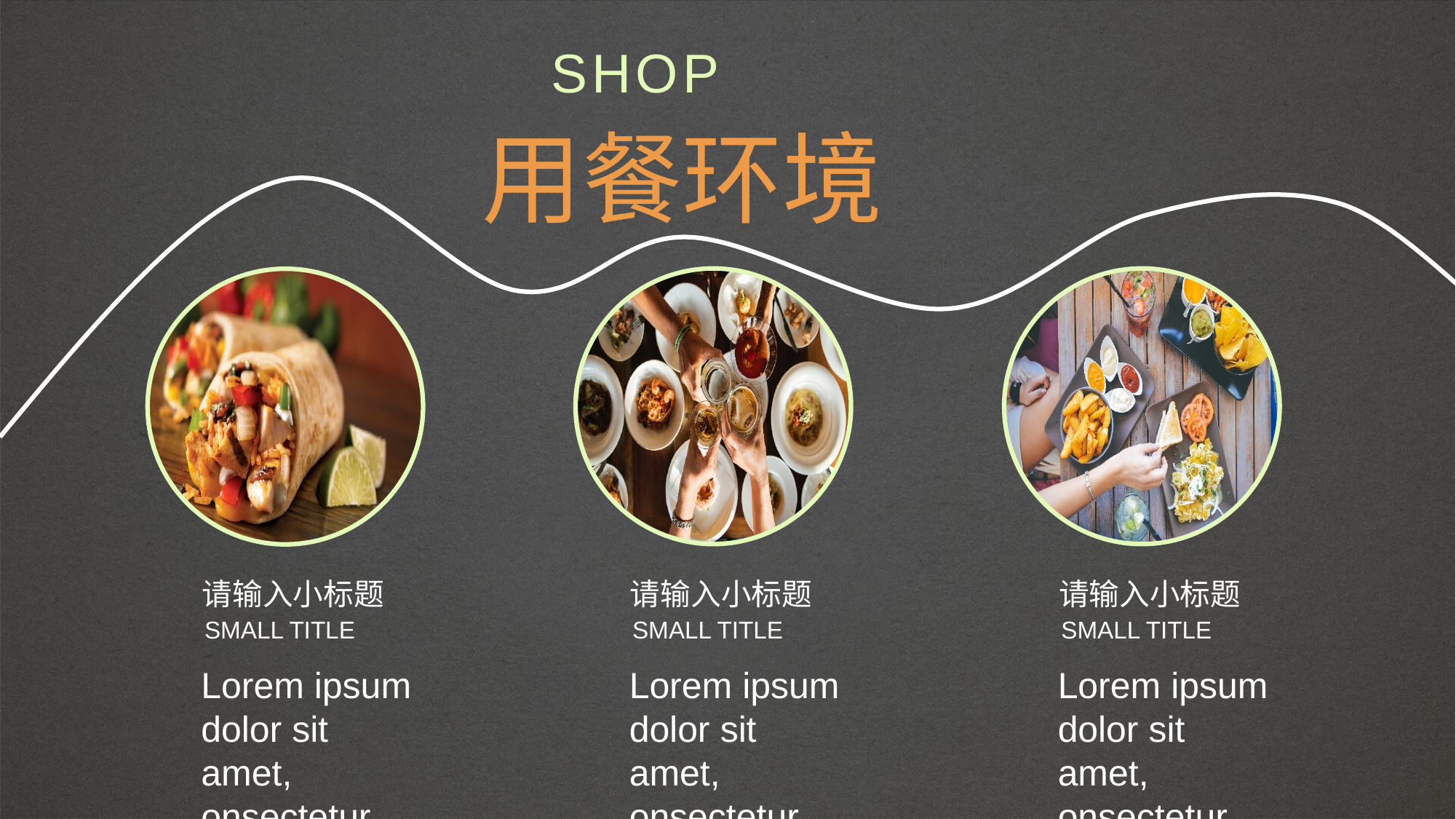

SHOP
用餐环境

请输入小标题
SMALL TITLE
Lorem ipsum dolor sit amet, onsectetur
请输入小标题
SMALL TITLE
Lorem ipsum dolor sit amet, onsectetur
请输入小标题
SMALL TITLE
Lorem ipsum dolor sit amet, onsectetur